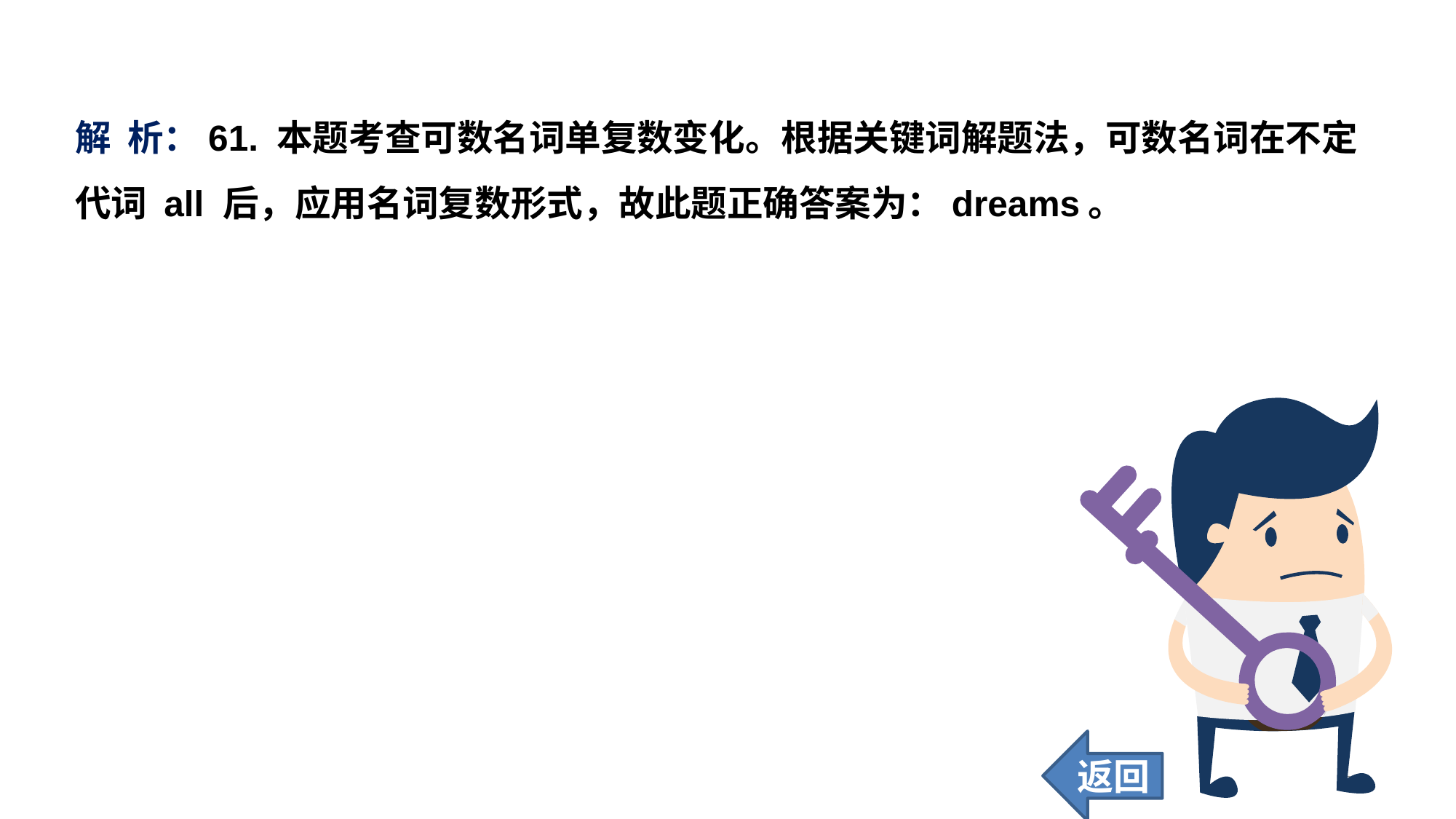

解  析：61. 本题考查可数名词单复数变化。根据关键词解题法，可数名词在不定代词 all 后，应用名词复数形式，故此题正确答案为：dreams。

返回
250